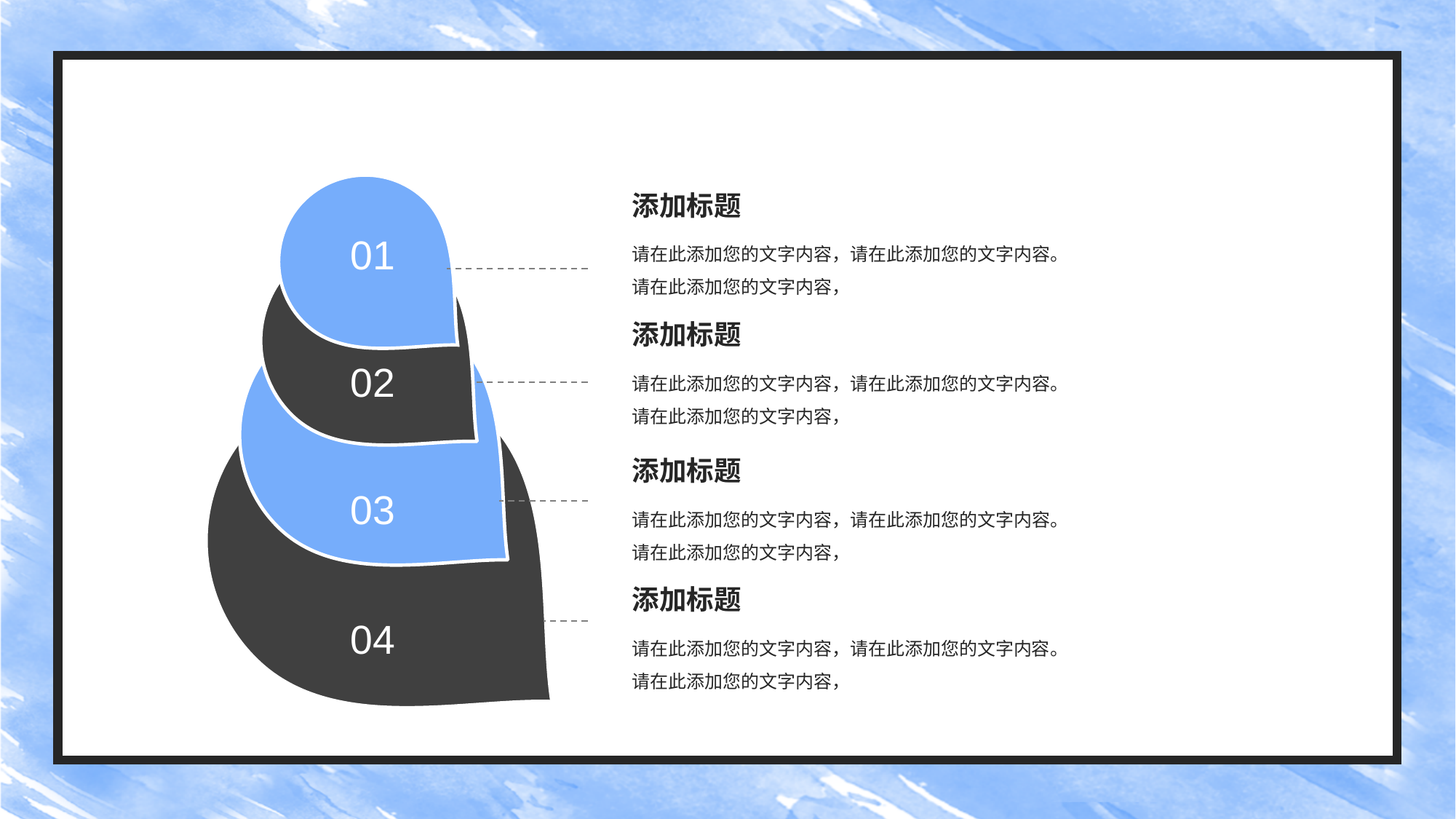

添加标题
01

请在此添加您的文字内容，请在此添加您的文字内容。请在此添加您的文字内容，

添加标题
02
请在此添加您的文字内容，请在此添加您的文字内容。请在此添加您的文字内容，

添加标题
03
请在此添加您的文字内容，请在此添加您的文字内容。请在此添加您的文字内容，

添加标题
04
请在此添加您的文字内容，请在此添加您的文字内容。请在此添加您的文字内容，